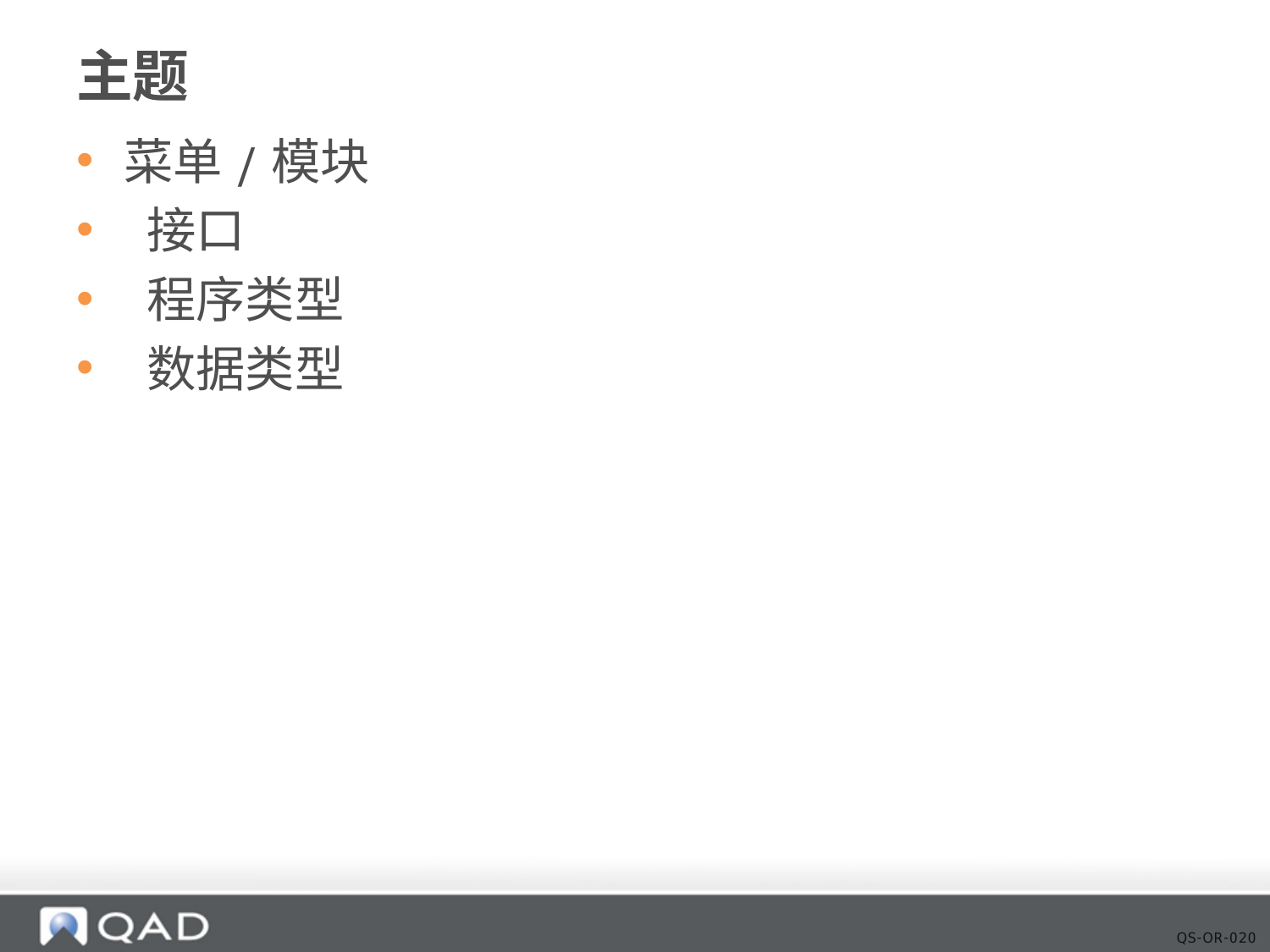

# 主题
菜单/模块
 接口
 程序类型
 数据类型

QS-OR-020